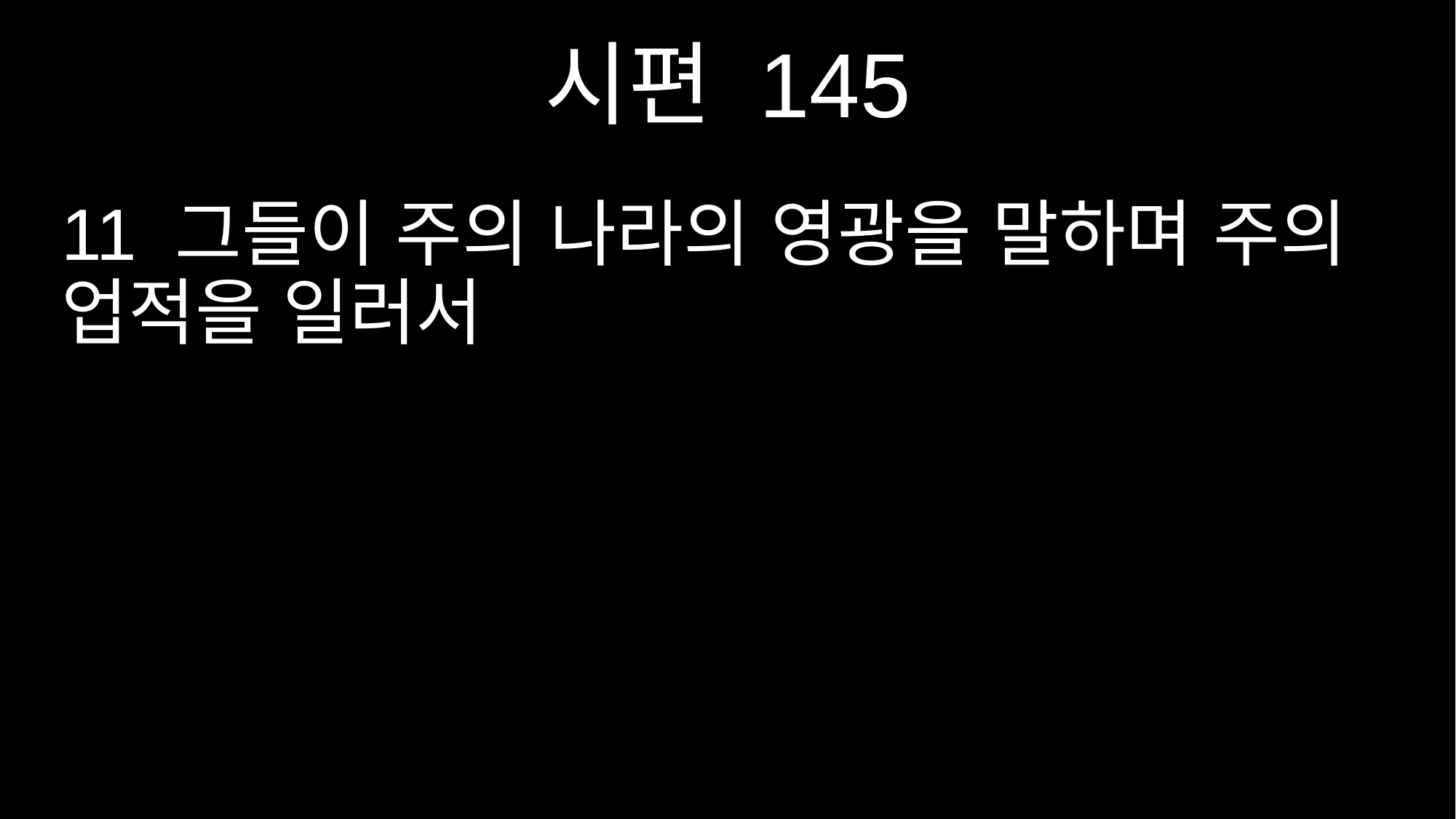

시편 145
11 그들이 주의 나라의 영광을 말하며 주의 업적을 일러서